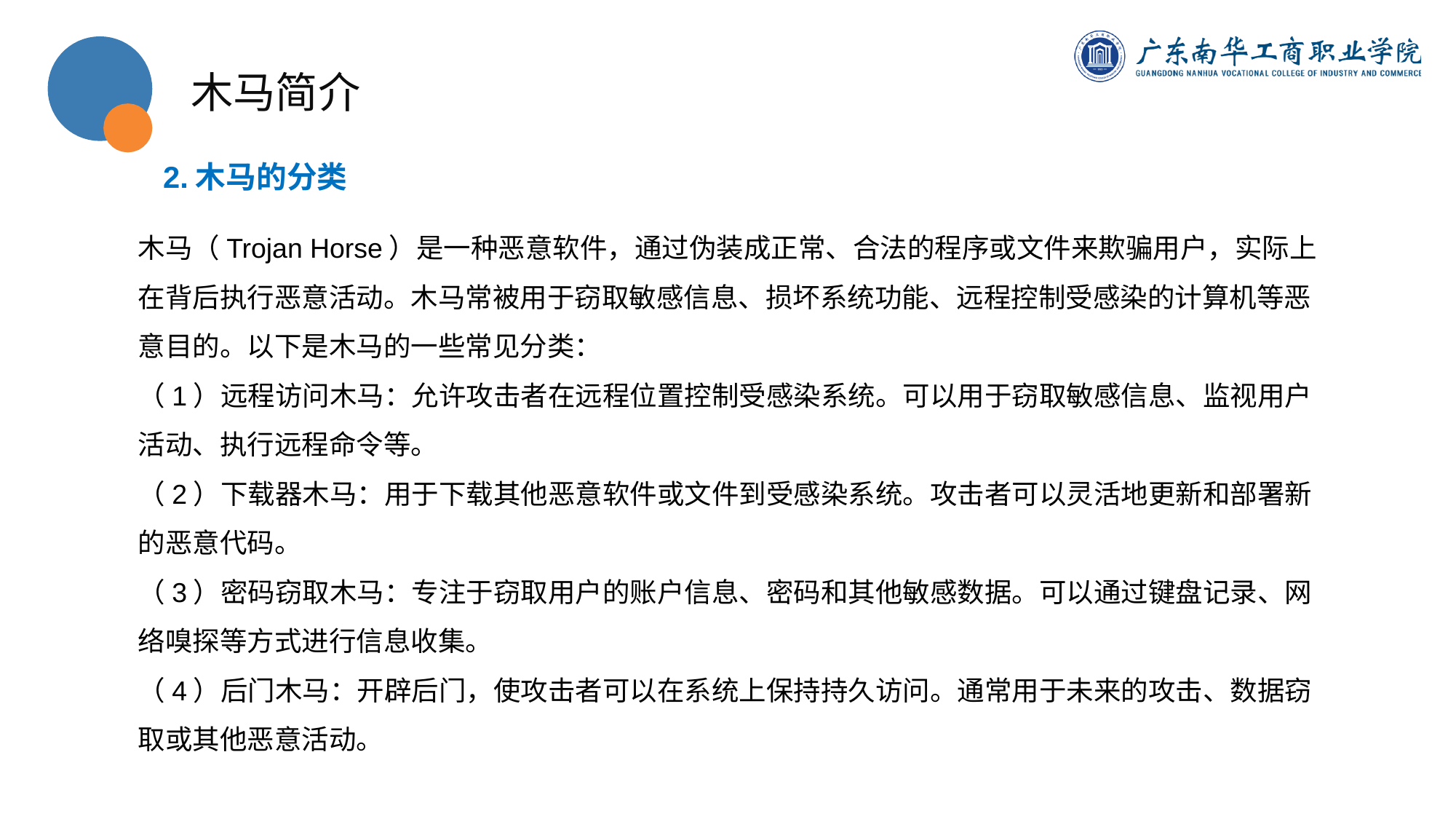

木马简介

2.木马的分类
木马（Trojan Horse）是一种恶意软件，通过伪装成正常、合法的程序或文件来欺骗用户，实际上在背后执行恶意活动。木马常被用于窃取敏感信息、损坏系统功能、远程控制受感染的计算机等恶意目的。以下是木马的一些常见分类：
（1）远程访问木马：允许攻击者在远程位置控制受感染系统。可以用于窃取敏感信息、监视用户活动、执行远程命令等。
（2）下载器木马：用于下载其他恶意软件或文件到受感染系统。攻击者可以灵活地更新和部署新的恶意代码。
（3）密码窃取木马：专注于窃取用户的账户信息、密码和其他敏感数据。可以通过键盘记录、网络嗅探等方式进行信息收集。
（4）后门木马：开辟后门，使攻击者可以在系统上保持持久访问。通常用于未来的攻击、数据窃取或其他恶意活动。